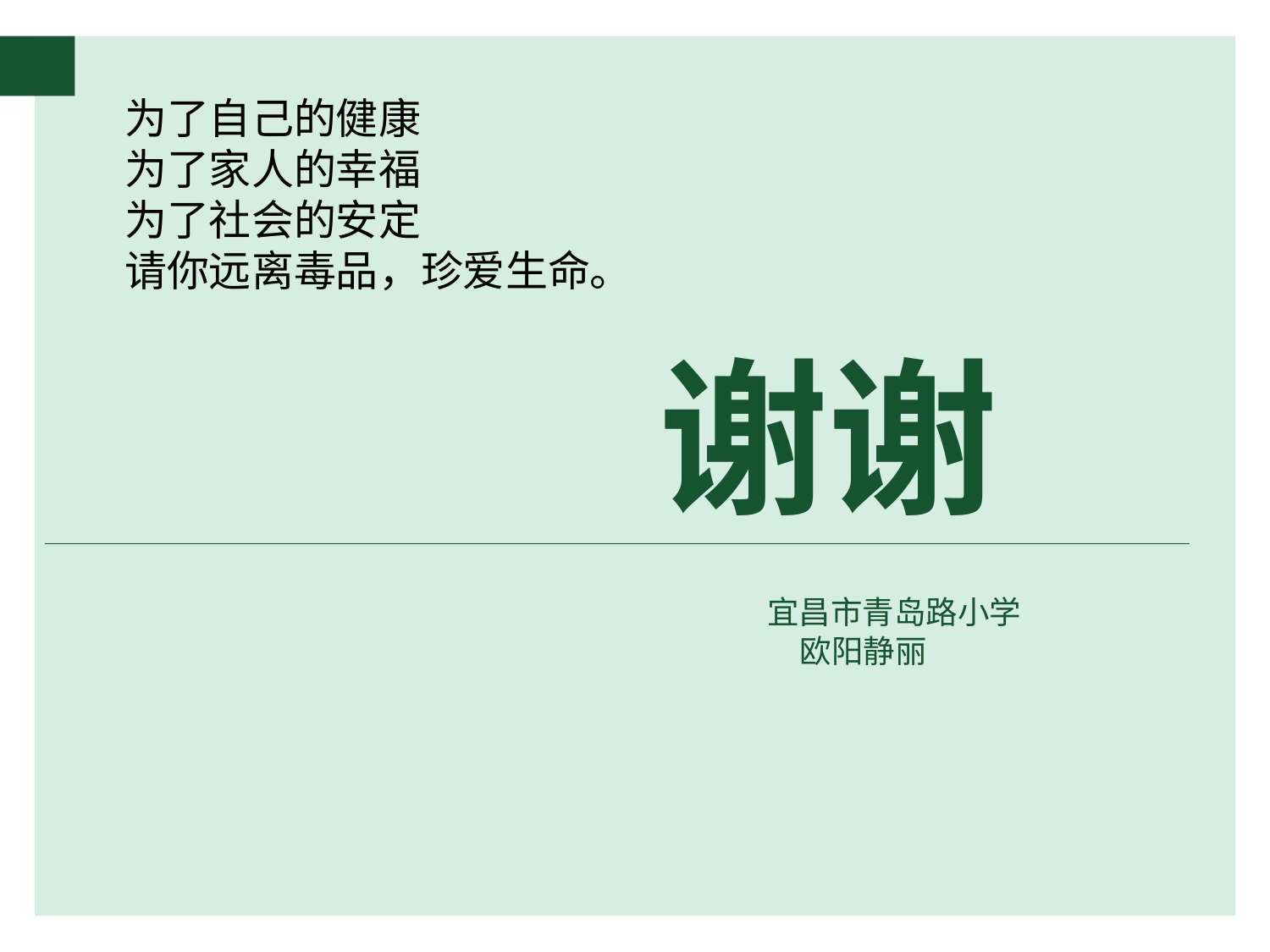

为了自己的健康
为了家人的幸福
为了社会的安定
请你远离毒品，珍爱生命。
谢谢
宜昌市青岛路小学
欧阳静丽